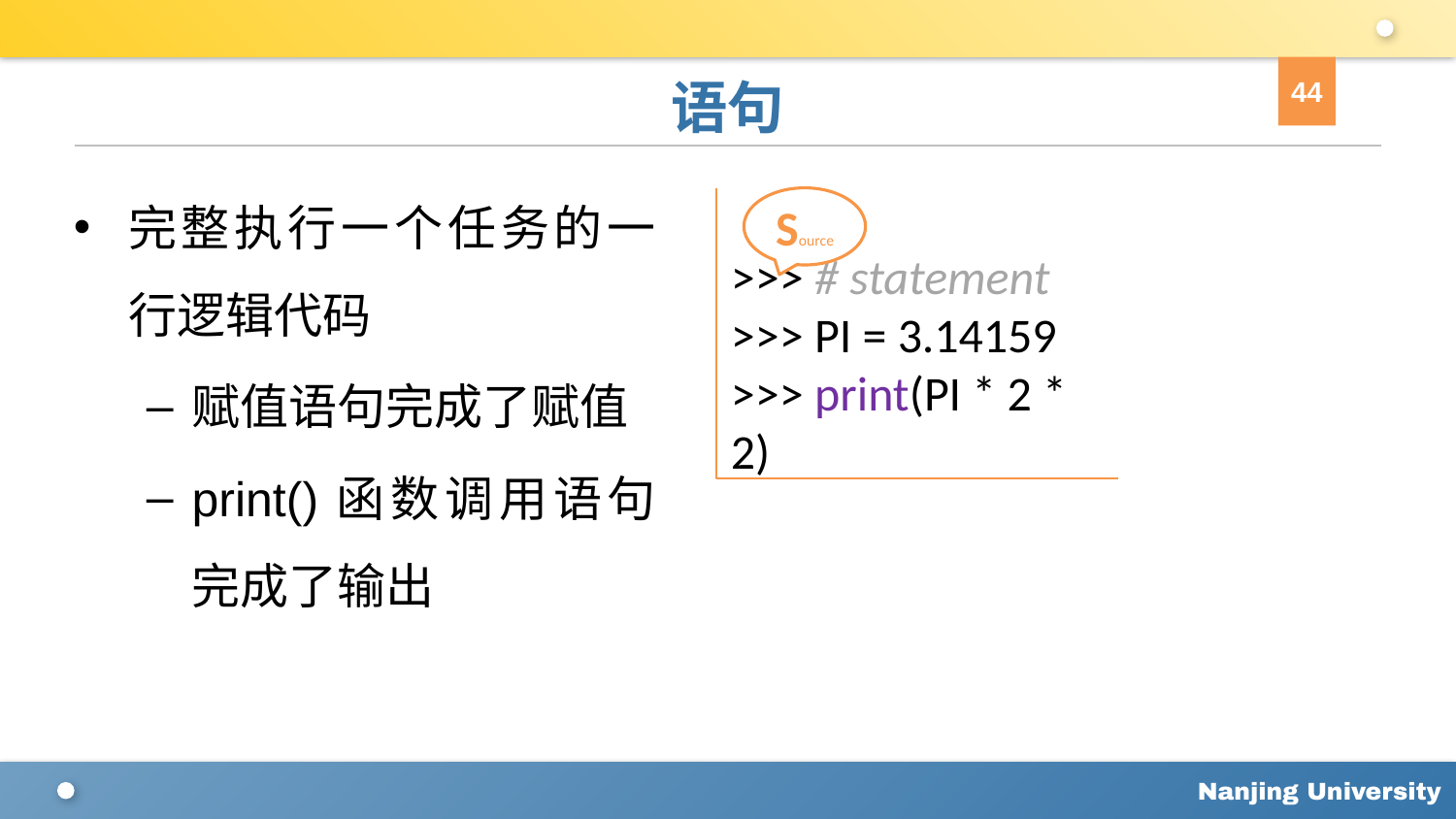

44
# 语句
完整执行一个任务的一行逻辑代码
赋值语句完成了赋值
print()函数调用语句完成了输出
Source

>>> # statement
>>> PI = 3.14159
>>> print(PI * 2 * 2)